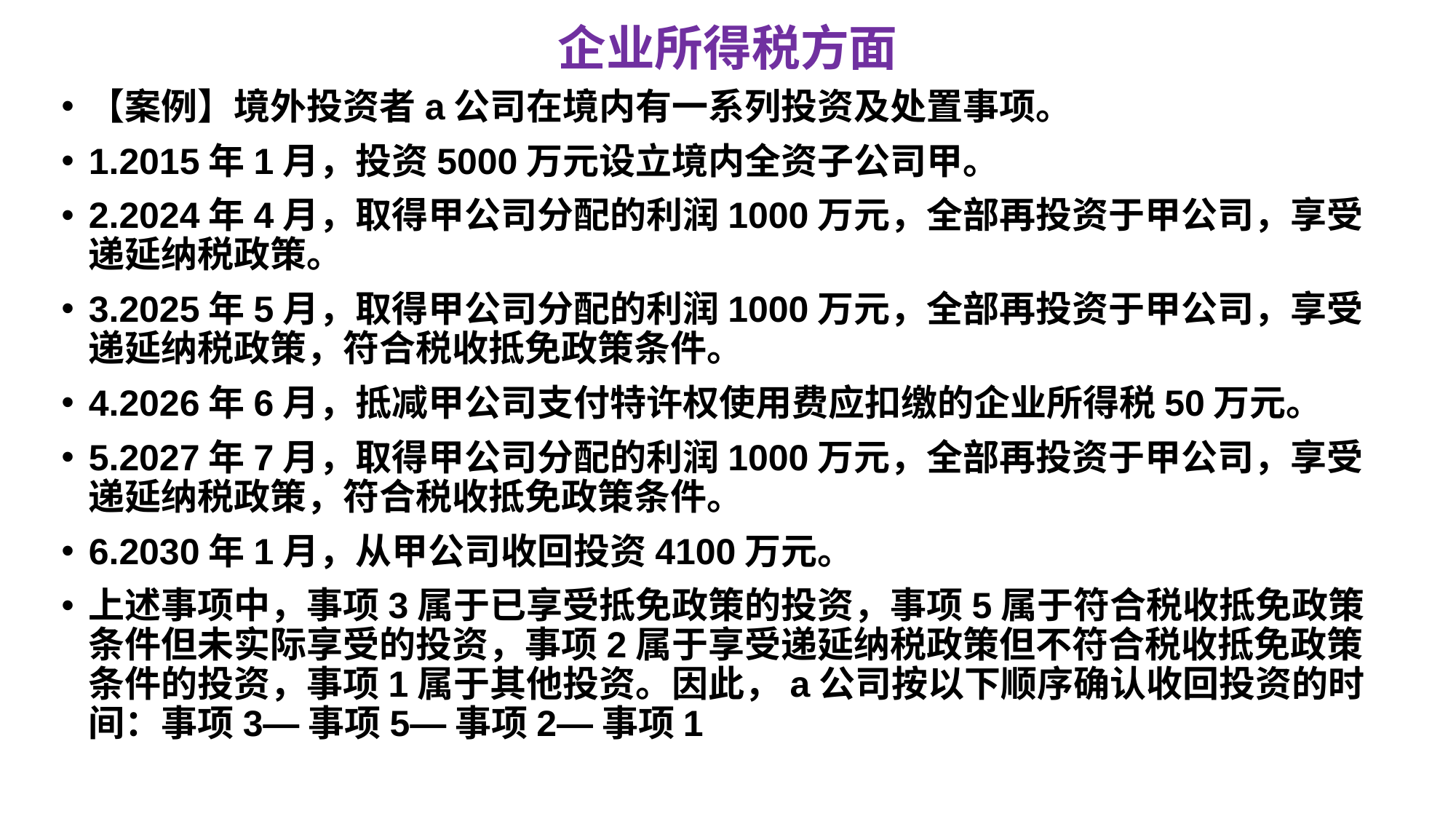

# 企业所得税方面
【案例】境外投资者a公司在境内有一系列投资及处置事项。
1.2015年1月，投资5000万元设立境内全资子公司甲。
2.2024年4月，取得甲公司分配的利润1000万元，全部再投资于甲公司，享受递延纳税政策。
3.2025年5月，取得甲公司分配的利润1000万元，全部再投资于甲公司，享受递延纳税政策，符合税收抵免政策条件。
4.2026年6月，抵减甲公司支付特许权使用费应扣缴的企业所得税50万元。
5.2027年7月，取得甲公司分配的利润1000万元，全部再投资于甲公司，享受递延纳税政策，符合税收抵免政策条件。
6.2030年1月，从甲公司收回投资4100万元。
上述事项中，事项3属于已享受抵免政策的投资，事项5属于符合税收抵免政策条件但未实际享受的投资，事项2属于享受递延纳税政策但不符合税收抵免政策条件的投资，事项1属于其他投资。因此，a公司按以下顺序确认收回投资的时间：事项3—事项5—事项2—事项1